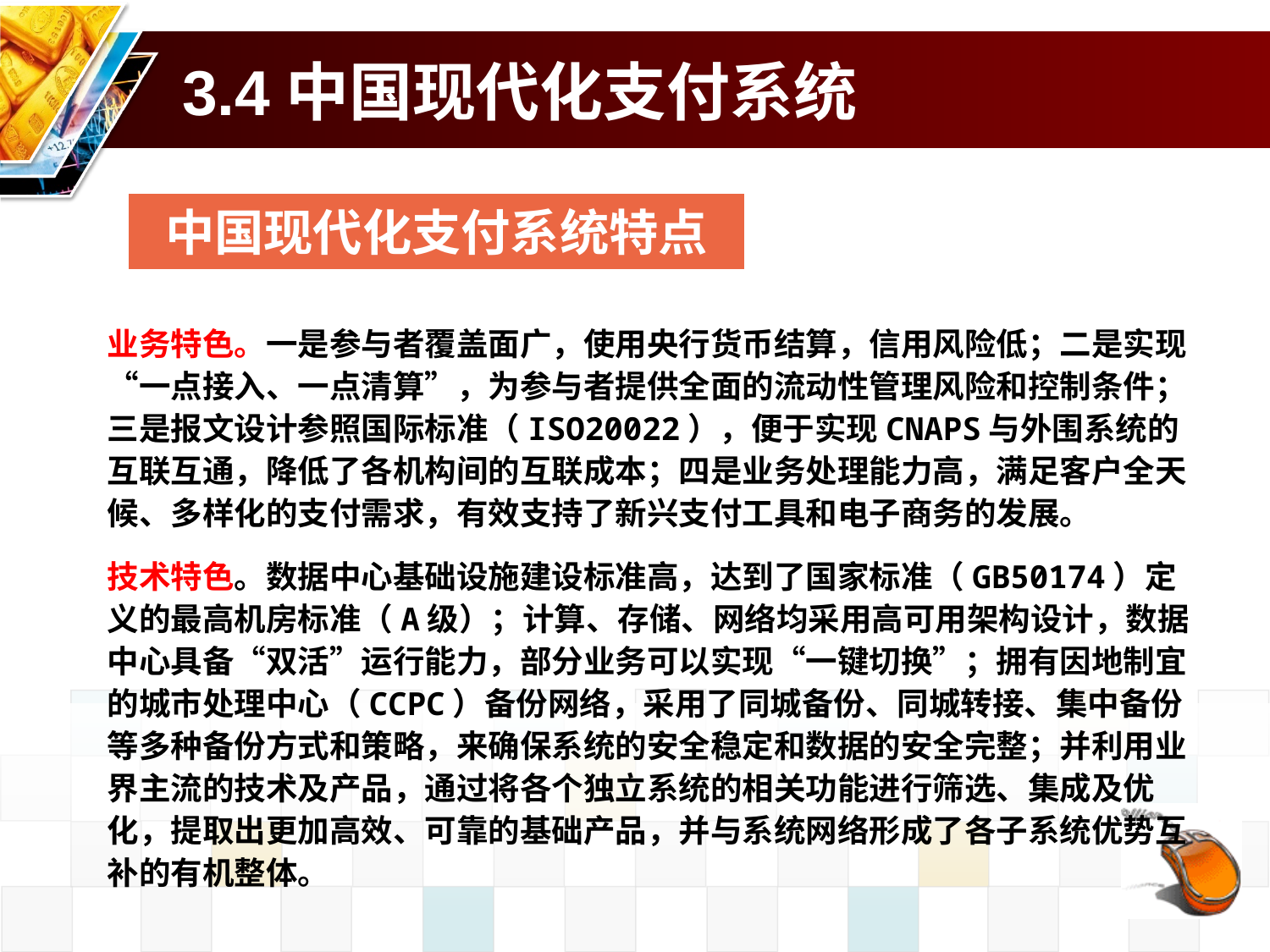

# 3.4中国现代化支付系统
中国现代化支付系统特点
业务特色。一是参与者覆盖面广，使用央行货币结算，信用风险低；二是实现“一点接入、一点清算”，为参与者提供全面的流动性管理风险和控制条件；三是报文设计参照国际标准（ISO20022），便于实现CNAPS与外围系统的互联互通，降低了各机构间的互联成本；四是业务处理能力高，满足客户全天候、多样化的支付需求，有效支持了新兴支付工具和电子商务的发展。
技术特色。数据中心基础设施建设标准高，达到了国家标准（GB50174）定义的最高机房标准（A级）；计算、存储、网络均采用高可用架构设计，数据中心具备“双活”运行能力，部分业务可以实现“一键切换”；拥有因地制宜的城市处理中心（CCPC）备份网络，采用了同城备份、同城转接、集中备份等多种备份方式和策略，来确保系统的安全稳定和数据的安全完整；并利用业界主流的技术及产品，通过将各个独立系统的相关功能进行筛选、集成及优化，提取出更加高效、可靠的基础产品，并与系统网络形成了各子系统优势互补的有机整体。